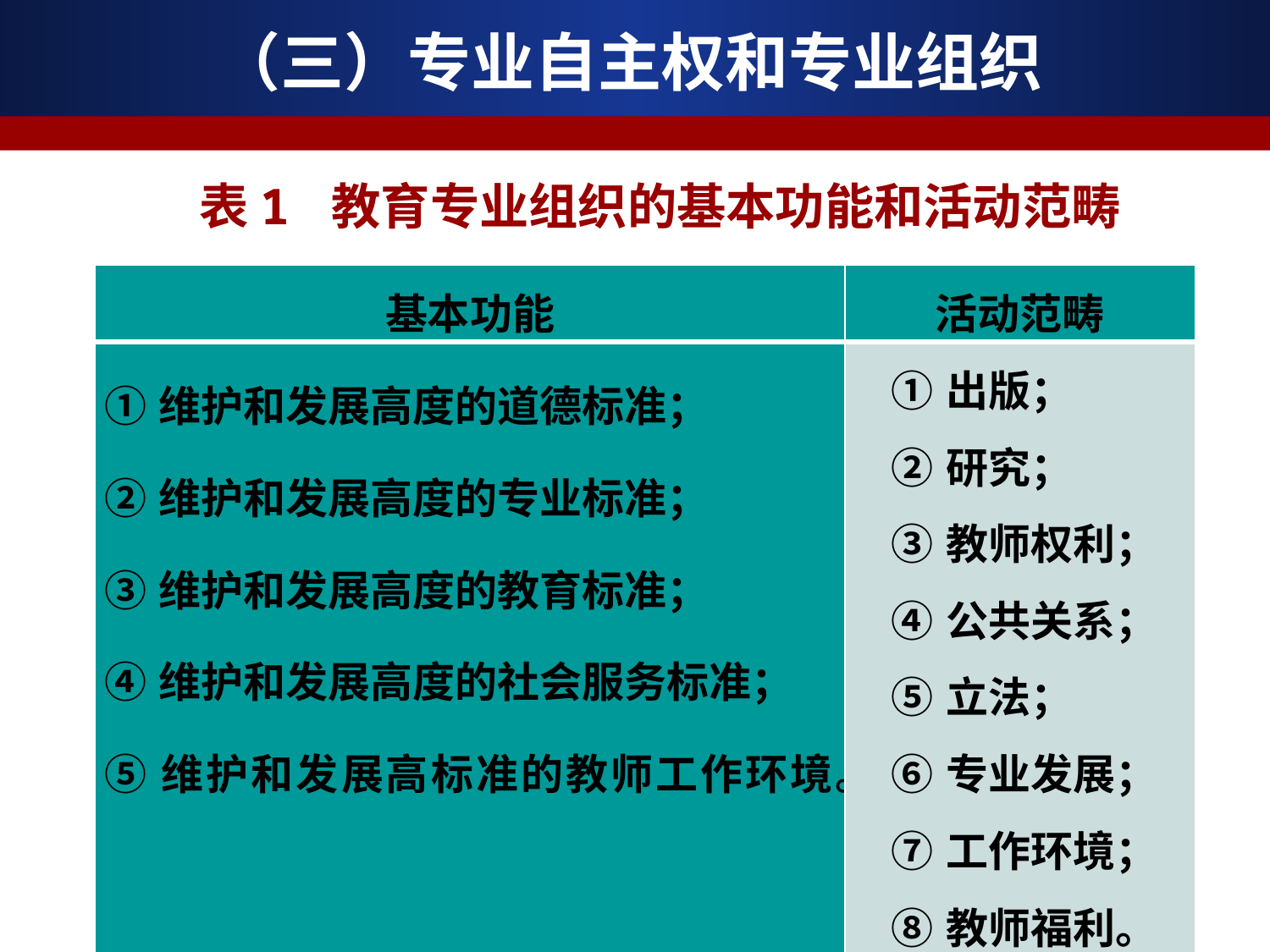

# （三）专业自主权和专业组织
表1 教育专业组织的基本功能和活动范畴
| 基本功能 | 活动范畴 |
| --- | --- |
| ①维护和发展高度的道德标准； ②维护和发展高度的专业标准； ③维护和发展高度的教育标准； ④维护和发展高度的社会服务标准； ⑤维护和发展高标准的教师工作环境。 | ①出版； ②研究； ③教师权利； ④公共关系； ⑤立法； ⑥专业发展； ⑦工作环境； ⑧教师福利。 |